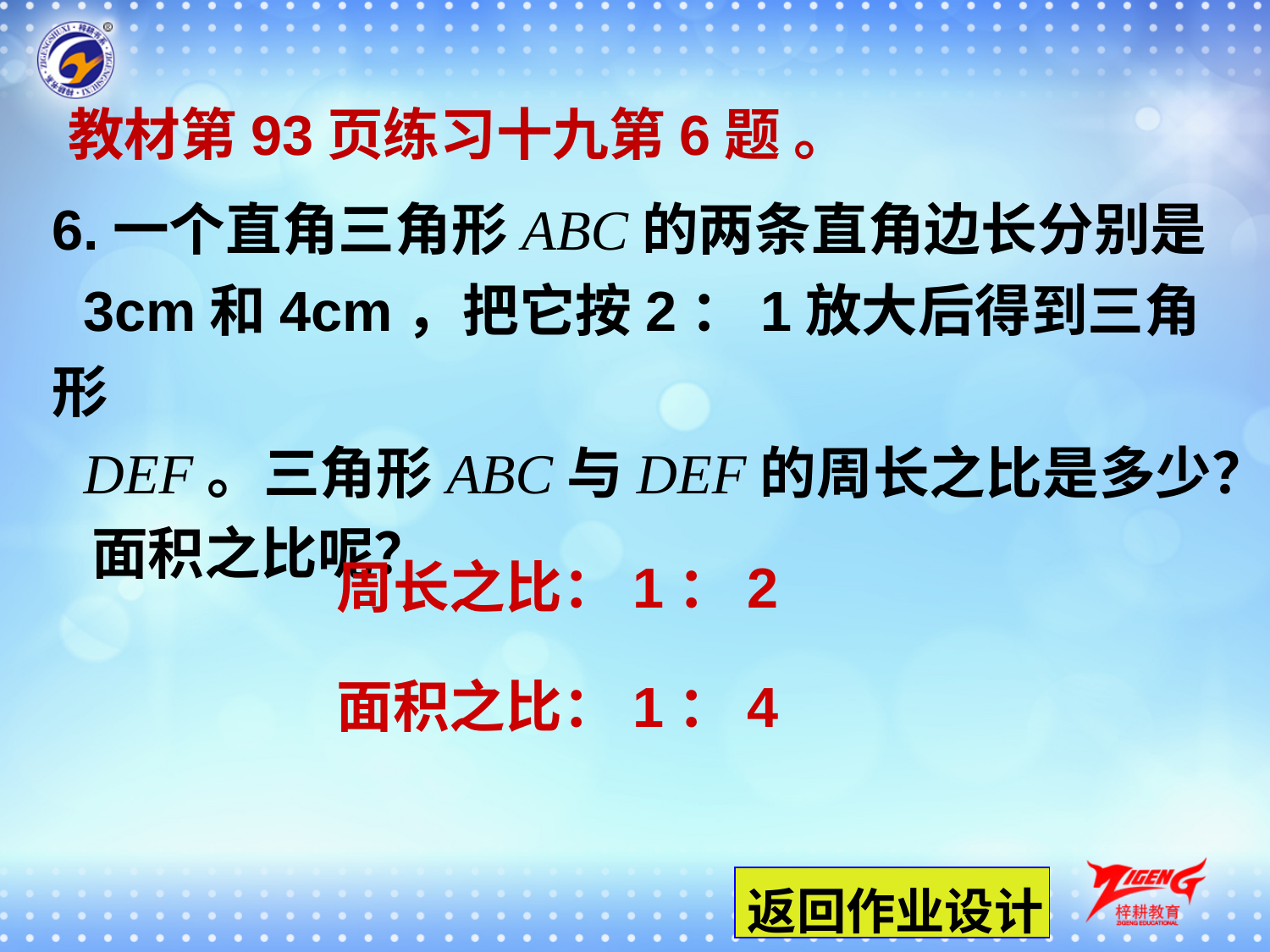

教材第93页练习十九第6题 。
6.一个直角三角形ABC的两条直角边长分别是
  3cm和4cm，把它按2：1放大后得到三角形
  DEF。三角形ABC与DEF的周长之比是多少？
  面积之比呢？
周长之比：1：2
面积之比：1：4

返回作业设计